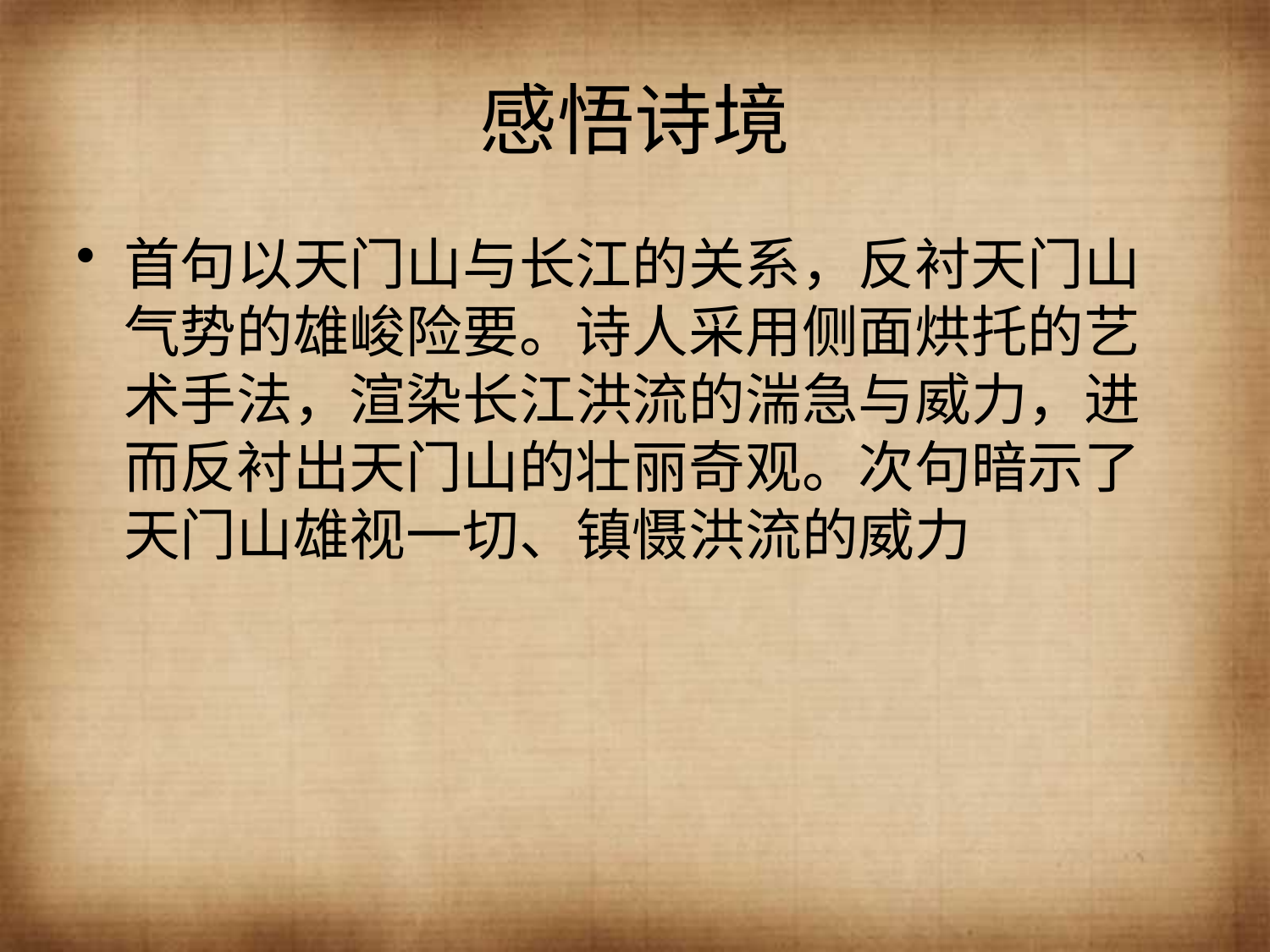

# 感悟诗境
首句以天门山与长江的关系，反衬天门山气势的雄峻险要。诗人采用侧面烘托的艺术手法，渲染长江洪流的湍急与威力，进而反衬出天门山的壮丽奇观。次句暗示了天门山雄视一切、镇慑洪流的威力